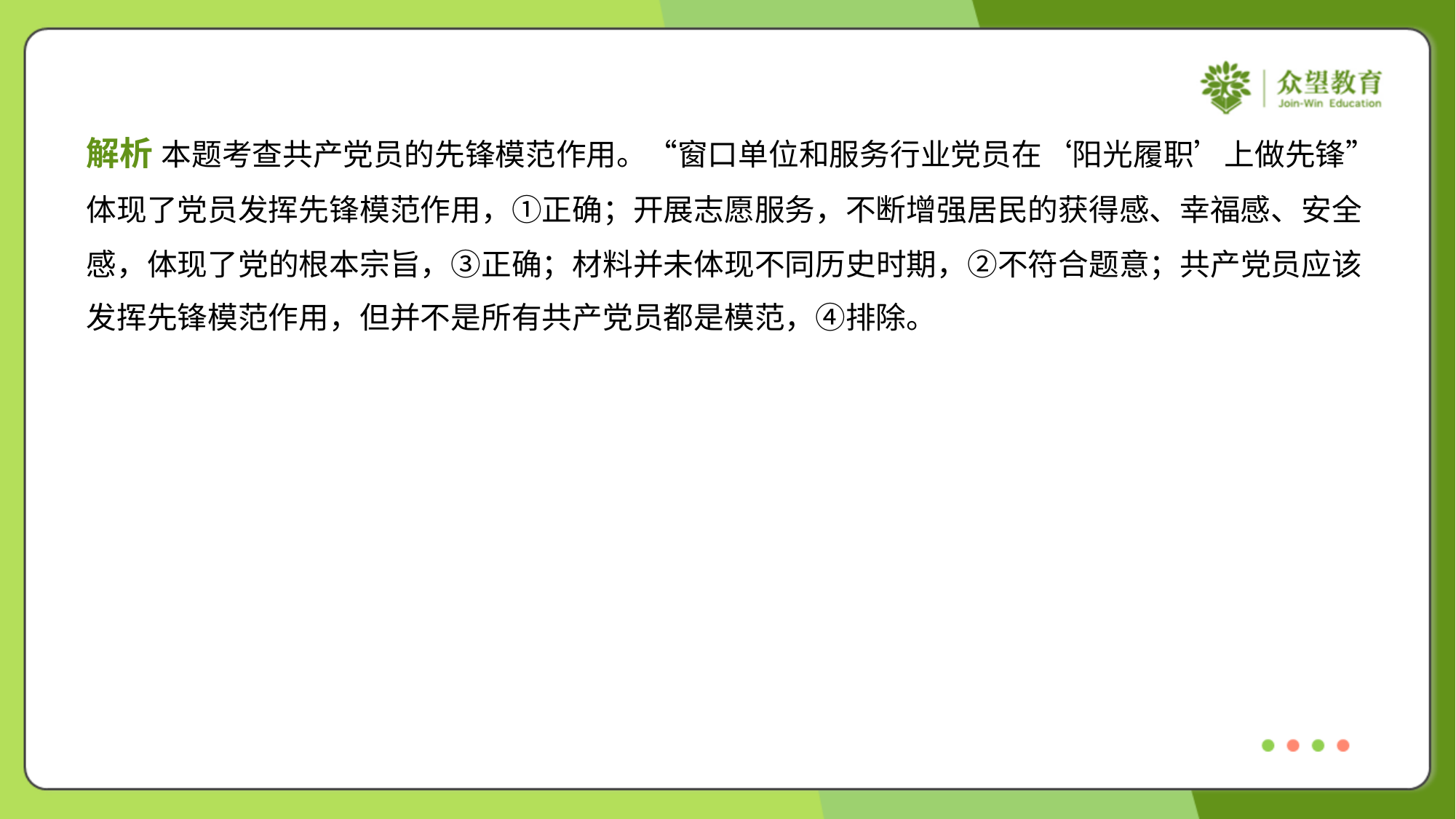

解析 本题考查共产党员的先锋模范作用。“窗口单位和服务行业党员在‘阳光履职’上做先锋”
体现了党员发挥先锋模范作用，①正确；开展志愿服务，不断增强居民的获得感、幸福感、安全
感，体现了党的根本宗旨，③正确；材料并未体现不同历史时期，②不符合题意；共产党员应该
发挥先锋模范作用，但并不是所有共产党员都是模范，④排除。